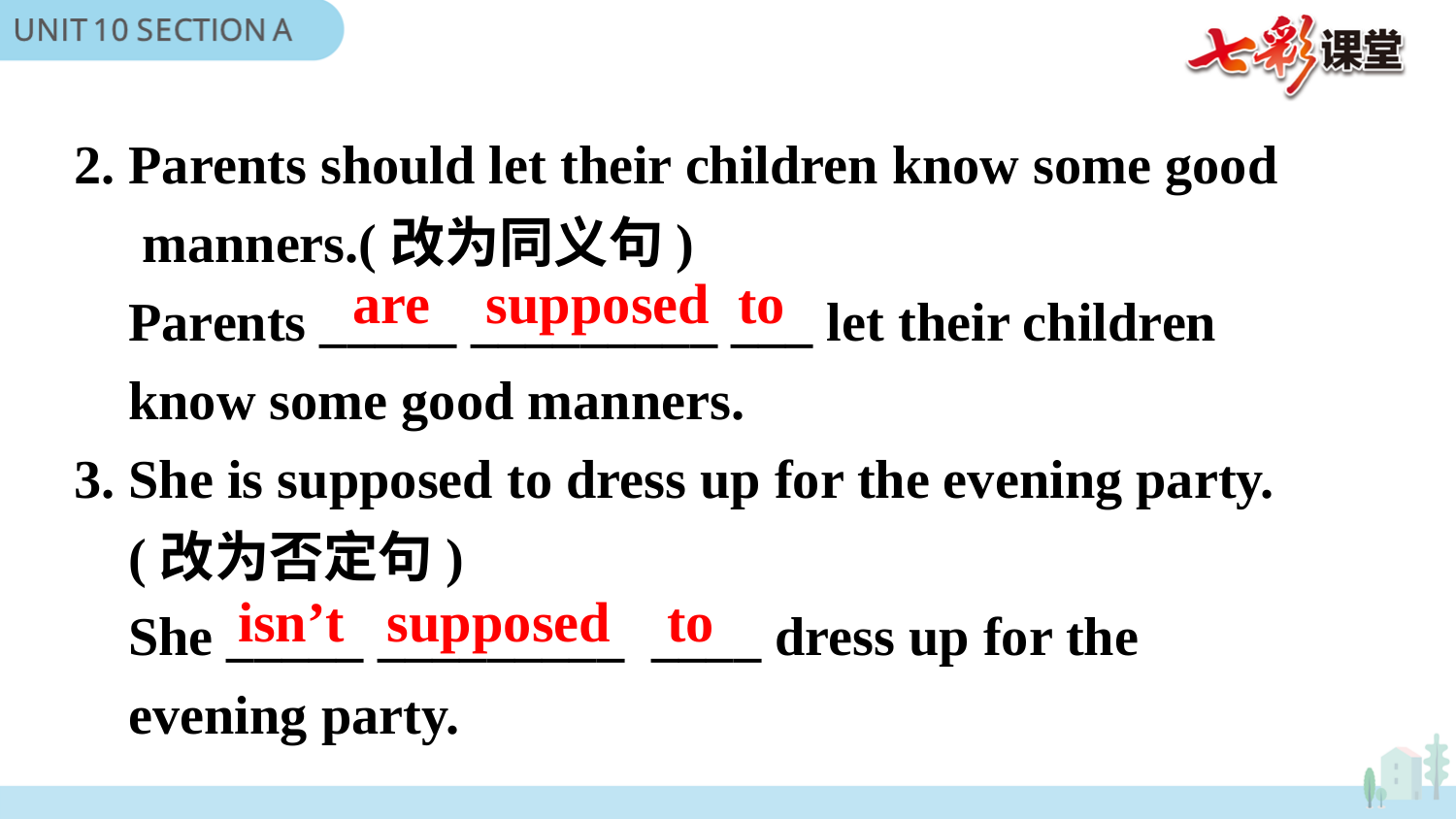

2. Parents should let their children know some good
     manners.(改为同义句)
    Parents _____ _________ ___ let their children
    know some good manners.
3. She is supposed to dress up for the evening party.
    (改为否定句)
    She _____ _________  ____ dress up for the
    evening party.
are    supposed  to
isn’t   supposed    to